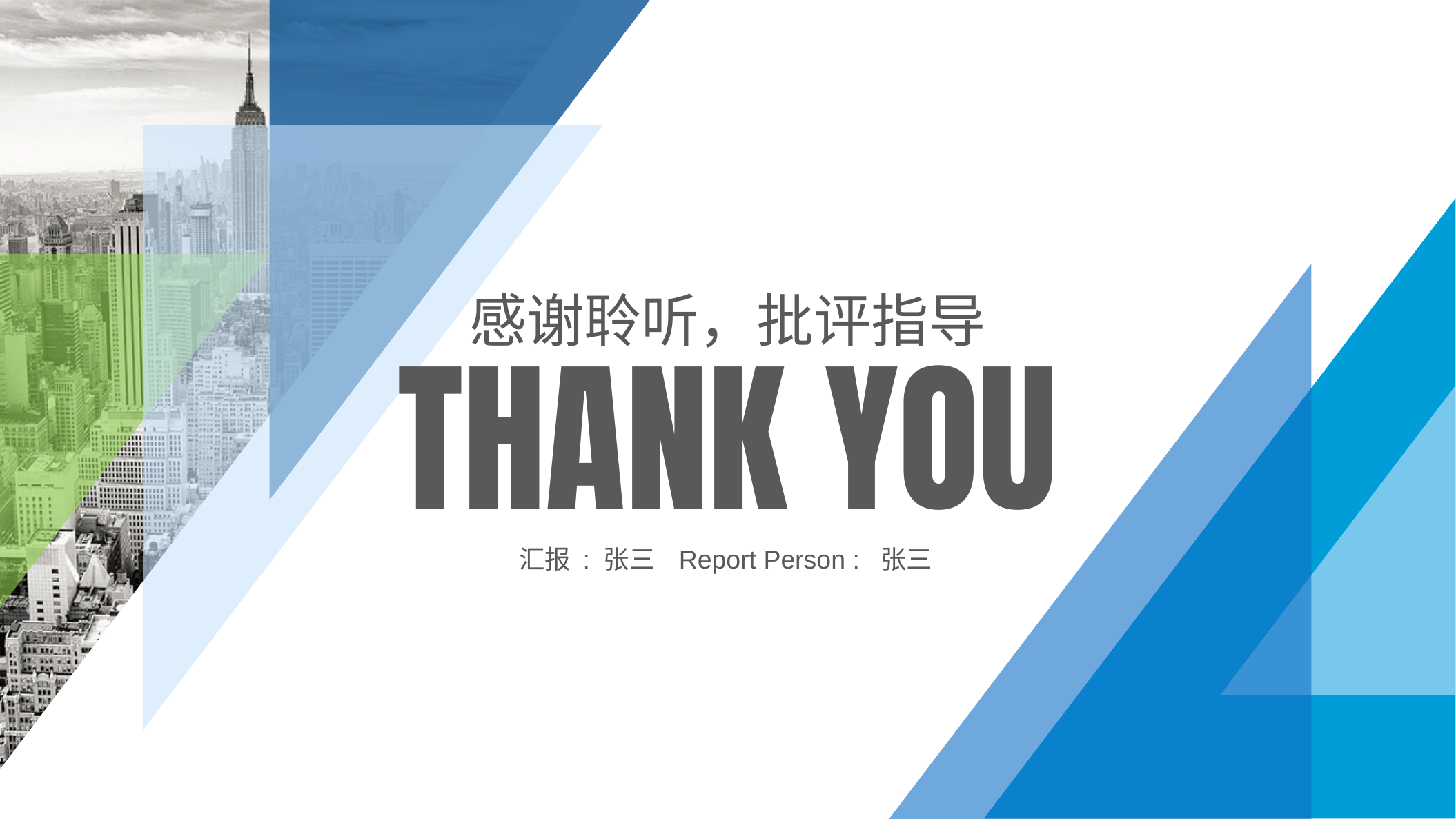

感谢聆听，批评指导
Thank you
汇报 : 张三   Report Person :  张三